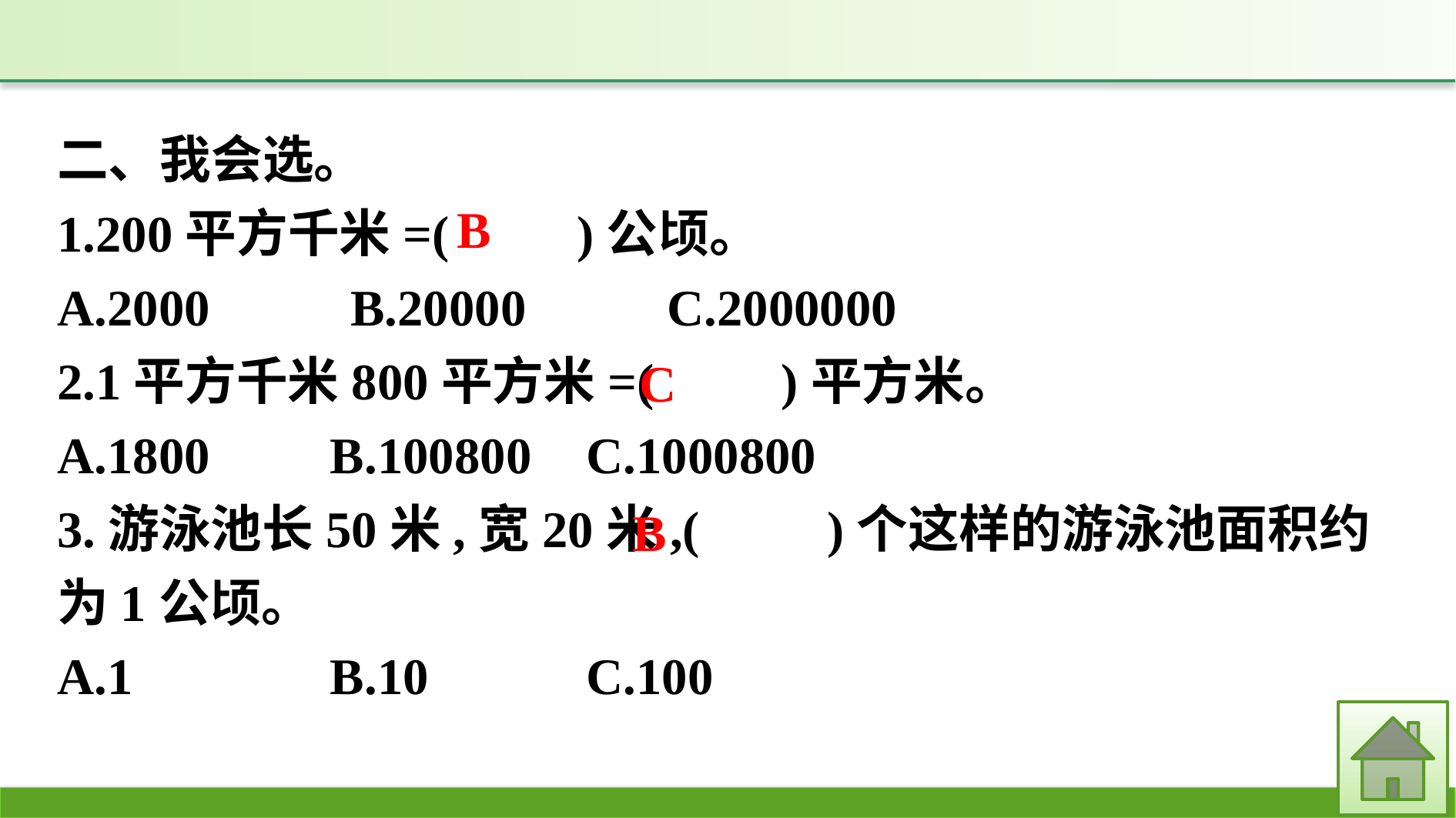

二、我会选。
1.200平方千米=(　　)公顷。
A.2000　 　B.20000　 　C.2000000
2.1平方千米800平方米=(　　)平方米。
A.1800	B.100800	C.1000800
3.游泳池长50米,宽20米,(　　)个这样的游泳池面积约为1公顷。
A.1		B.10		C.100
B
C
B